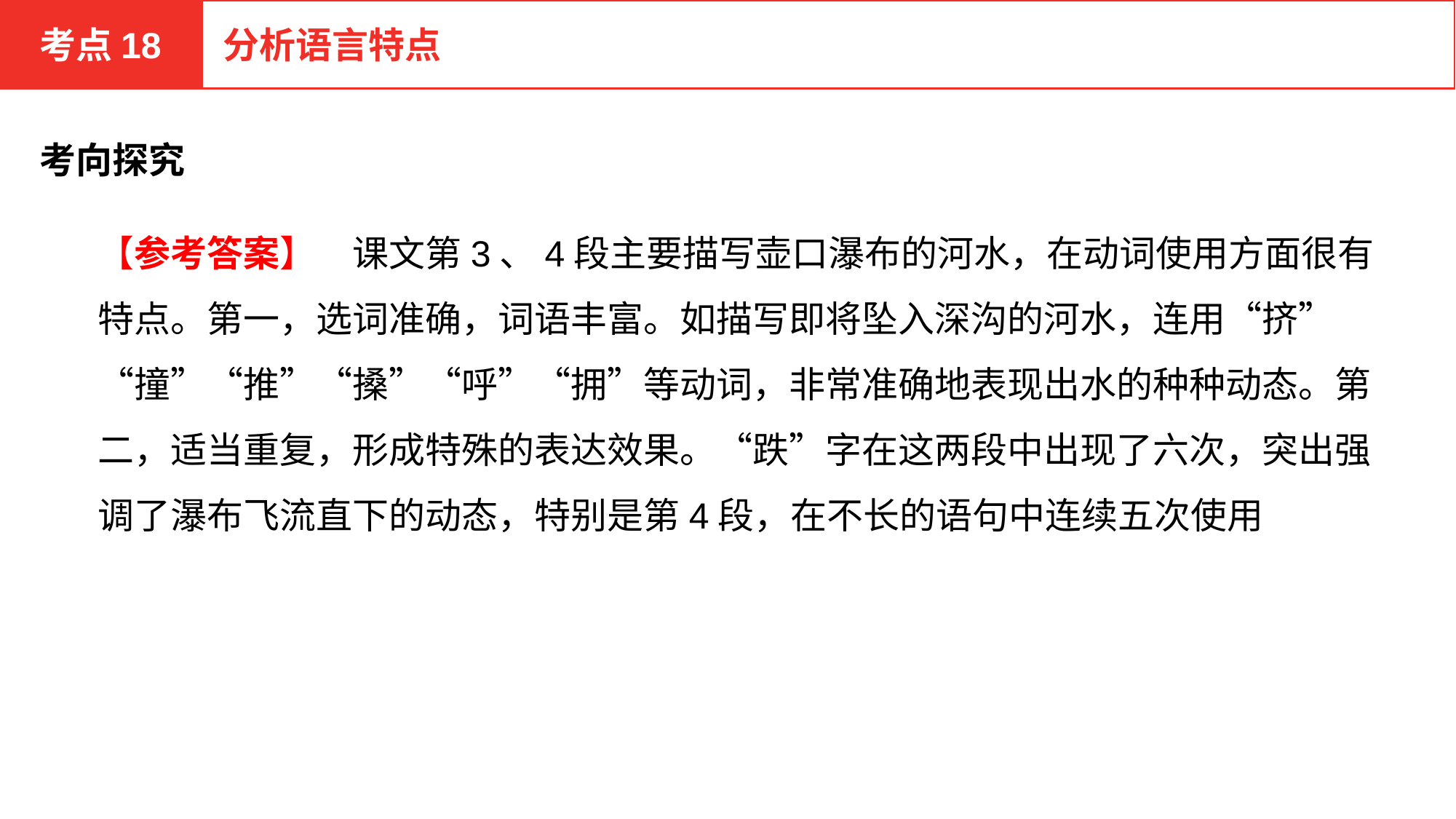

考点18
分析语言特点
考向探究

【参考答案】　课文第3、4段主要描写壶口瀑布的河水，在动词使用方面很有特点。第一，选词准确，词语丰富。如描写即将坠入深沟的河水，连用“挤”“撞”“推”“搡”“呼”“拥”等动词，非常准确地表现出水的种种动态。第二，适当重复，形成特殊的表达效果。“跌”字在这两段中出现了六次，突出强调了瀑布飞流直下的动态，特别是第4段，在不长的语句中连续五次使用